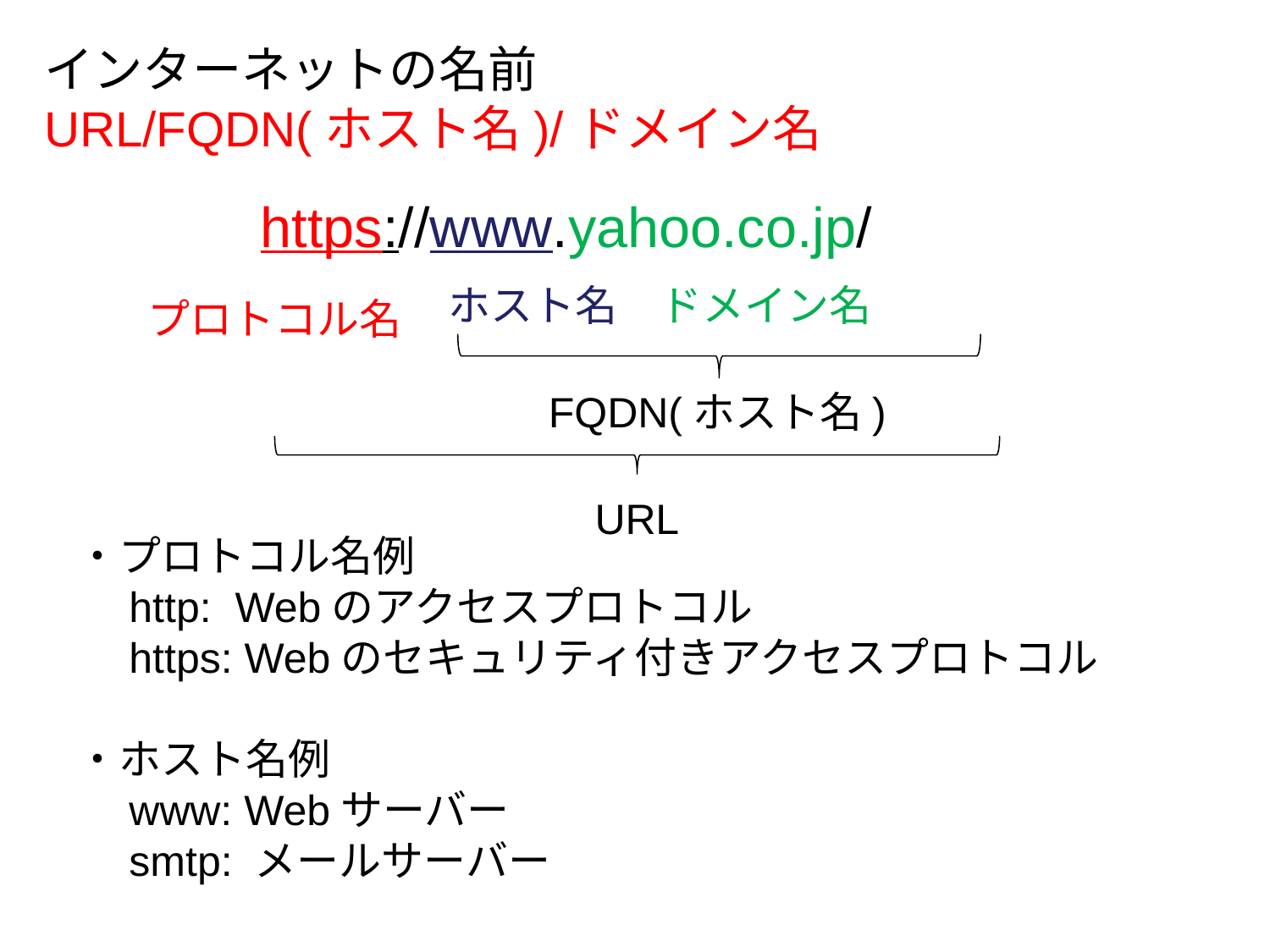

インターネットの名前
URL/FQDN(ホスト名)/ドメイン名

https://www.yahoo.co.jp/
ホスト名　ドメイン名
プロトコル名
FQDN(ホスト名)
URL
・プロトコル名例
　http:  Webのアクセスプロトコル
　https: Webのセキュリティ付きアクセスプロトコル

・ホスト名例
　www: Webサーバー
　smtp: メールサーバー